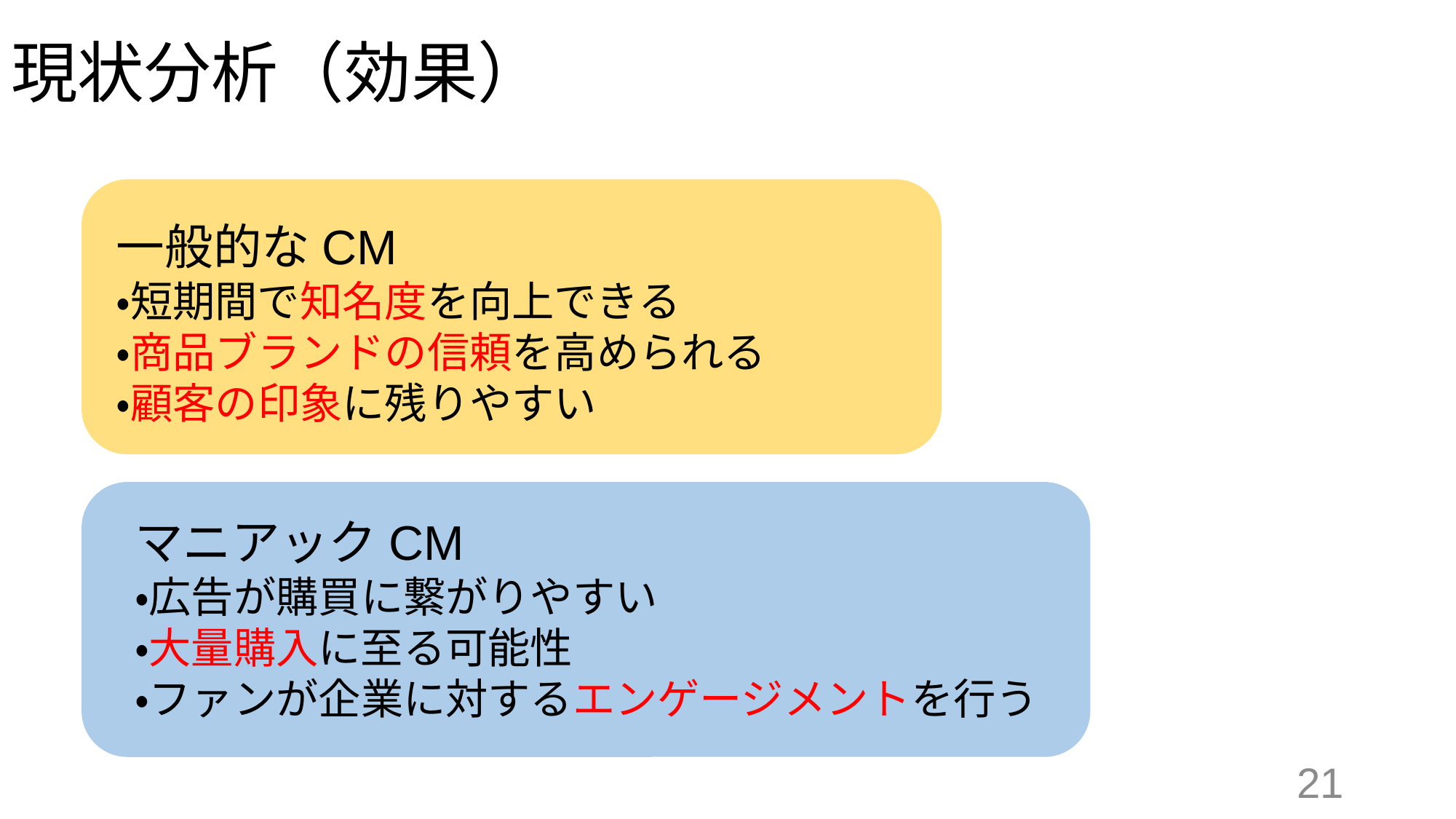

# 現状分析（効果）

一般的なCM
・短期間で知名度を向上できる
・商品ブランドの信頼を高められる
・顧客の印象に残りやすい

マニアックCM
・広告が購買に繋がりやすい
・大量購入に至る可能性
・ファンが企業に対するエンゲージメントを行う

21